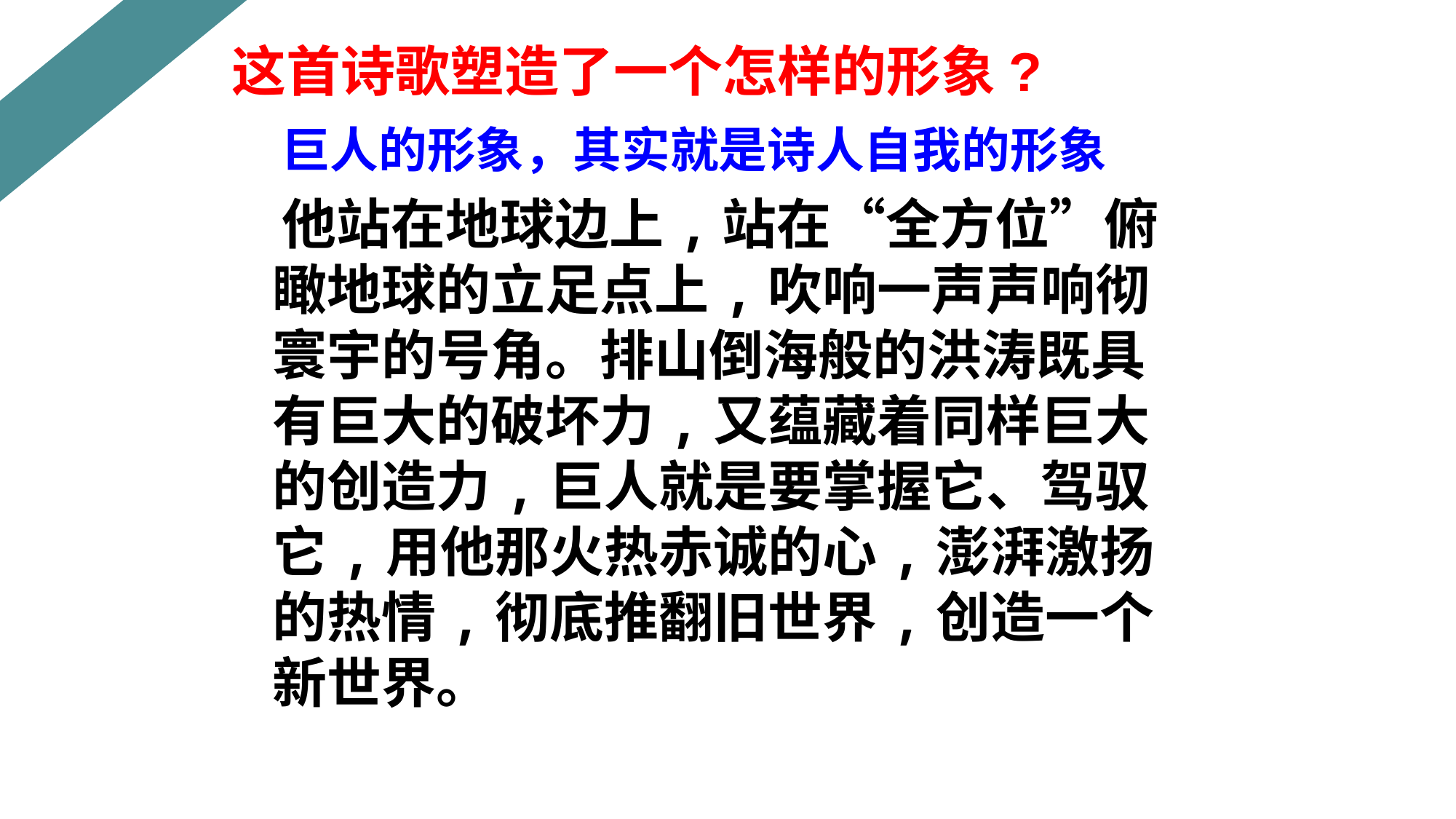

这首诗歌塑造了一个怎样的形象?
   巨人的形象，其实就是诗人自我的形象
   他站在地球边上,站在“全方位”俯瞰地球的立足点上,吹响一声声响彻寰宇的号角。排山倒海般的洪涛既具有巨大的破坏力,又蕴藏着同样巨大的创造力,巨人就是要掌握它、驾驭它,用他那火热赤诚的心,澎湃激扬的热情,彻底推翻旧世界,创造一个新世界。